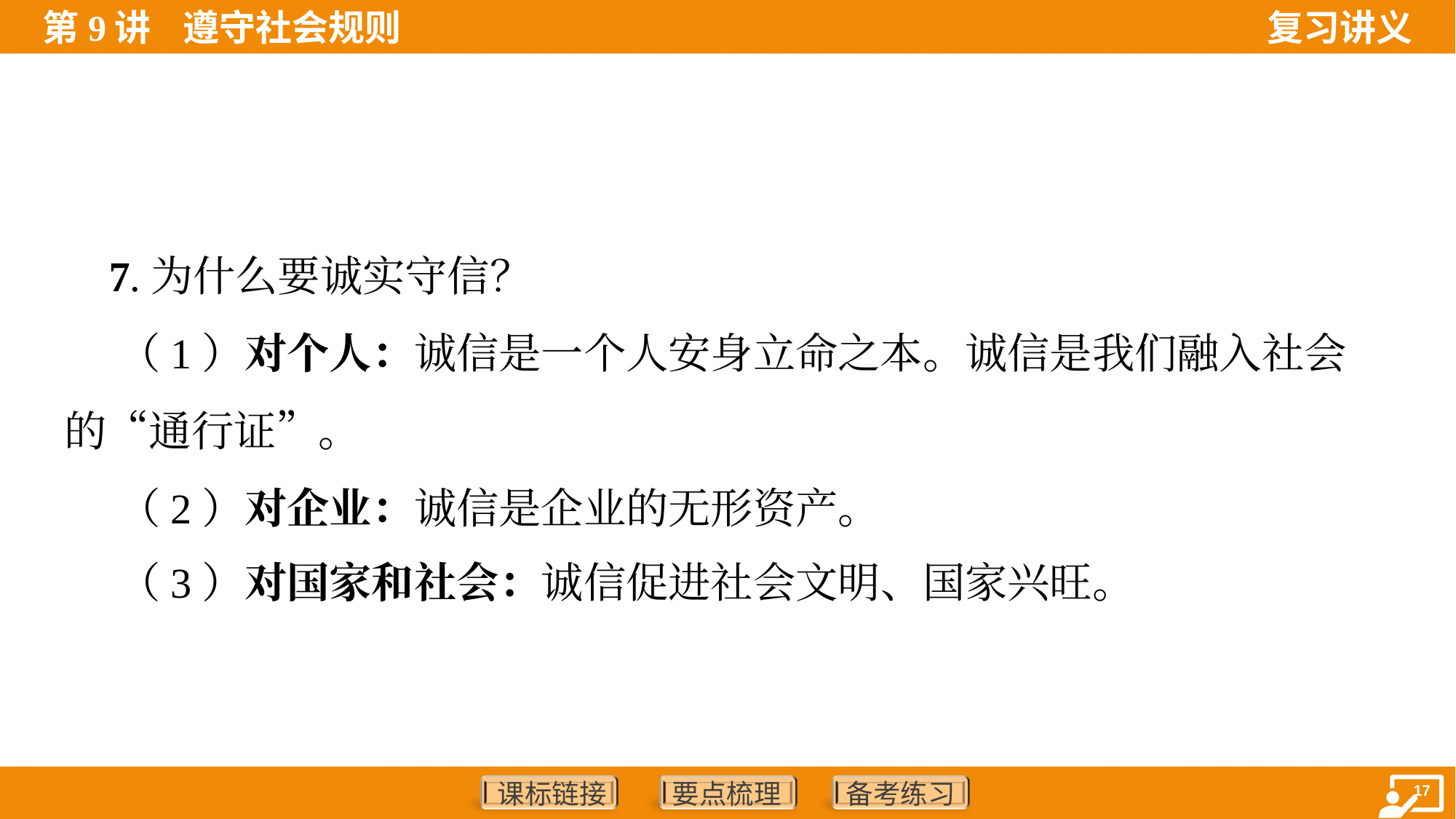

7.为什么要诚实守信？
    （1）对个人：诚信是一个人安身立命之本。诚信是我们融入社会
的“通行证”。
    （2）对企业：诚信是企业的无形资产。
    （3）对国家和社会：诚信促进社会文明、国家兴旺。